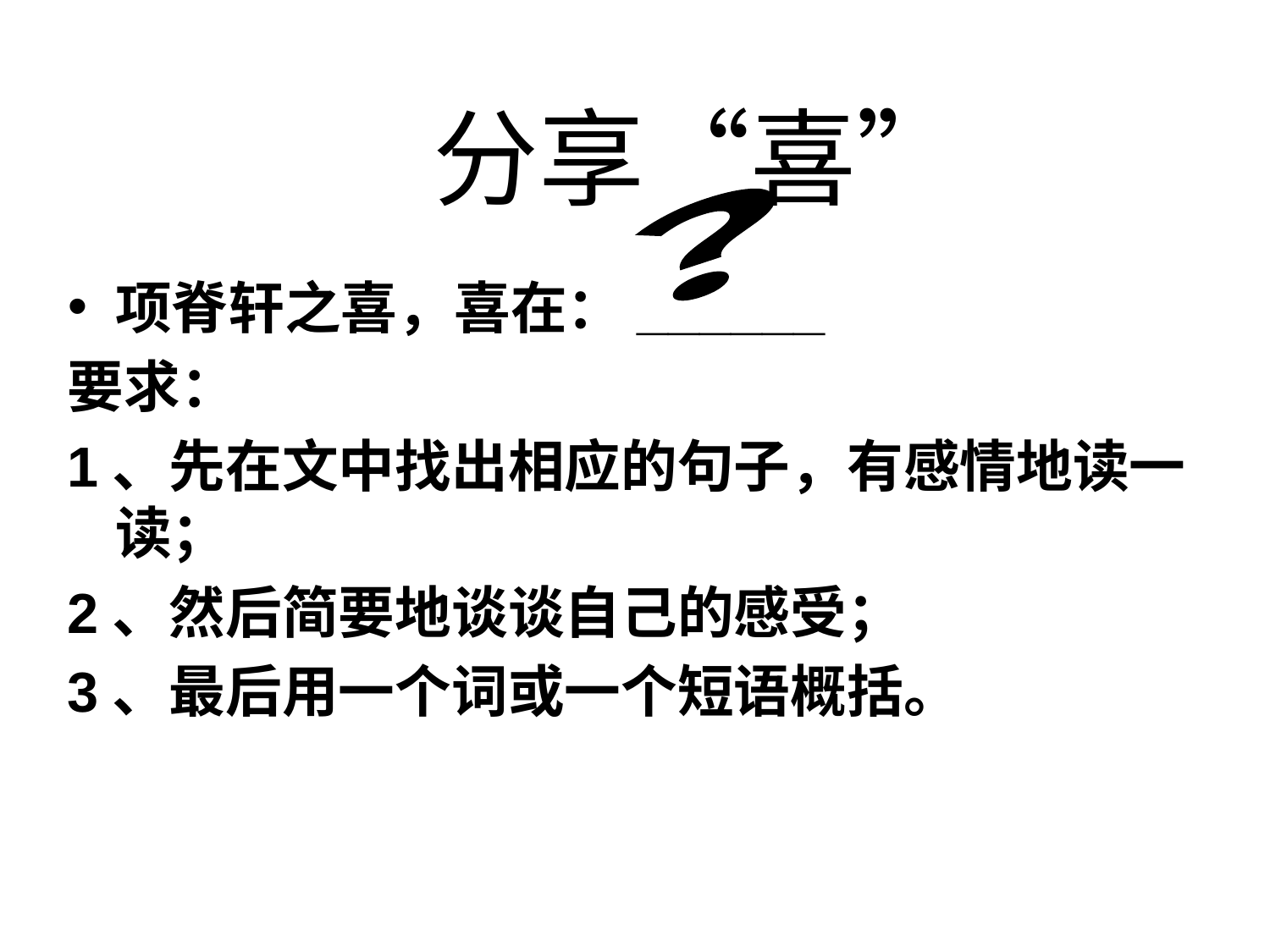

# 分享“喜”
？
项脊轩之喜，喜在：______
要求：
1、先在文中找出相应的句子，有感情地读一读；
2、然后简要地谈谈自己的感受；
3、最后用一个词或一个短语概括。